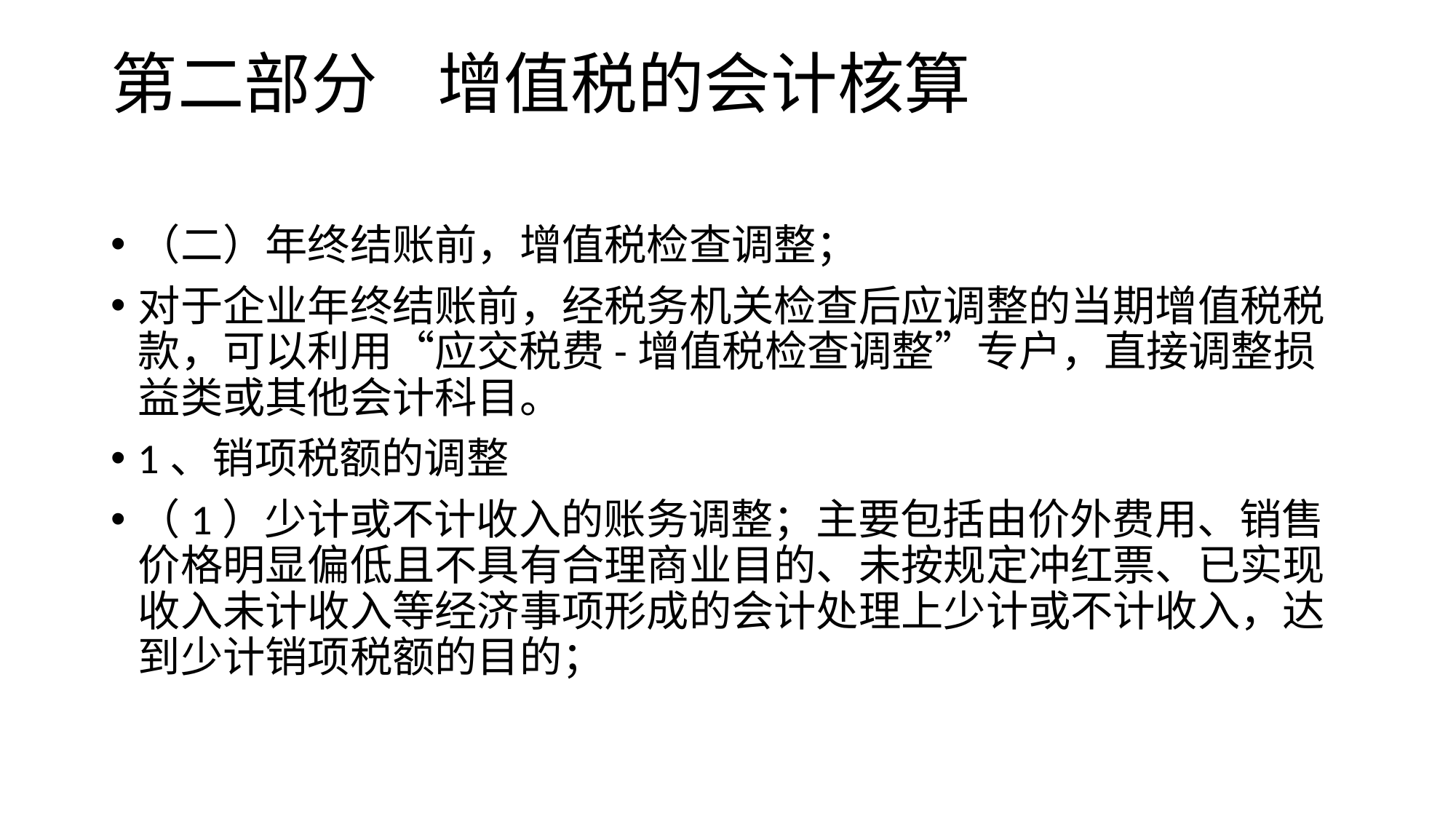

# 第二部分    增值税的会计核算

（二）年终结账前，增值税检查调整；
对于企业年终结账前，经税务机关检查后应调整的当期增值税税款，可以利用“应交税费-增值税检查调整”专户，直接调整损益类或其他会计科目。
1、销项税额的调整
（1）少计或不计收入的账务调整；主要包括由价外费用、销售价格明显偏低且不具有合理商业目的、未按规定冲红票、已实现收入未计收入等经济事项形成的会计处理上少计或不计收入，达到少计销项税额的目的；